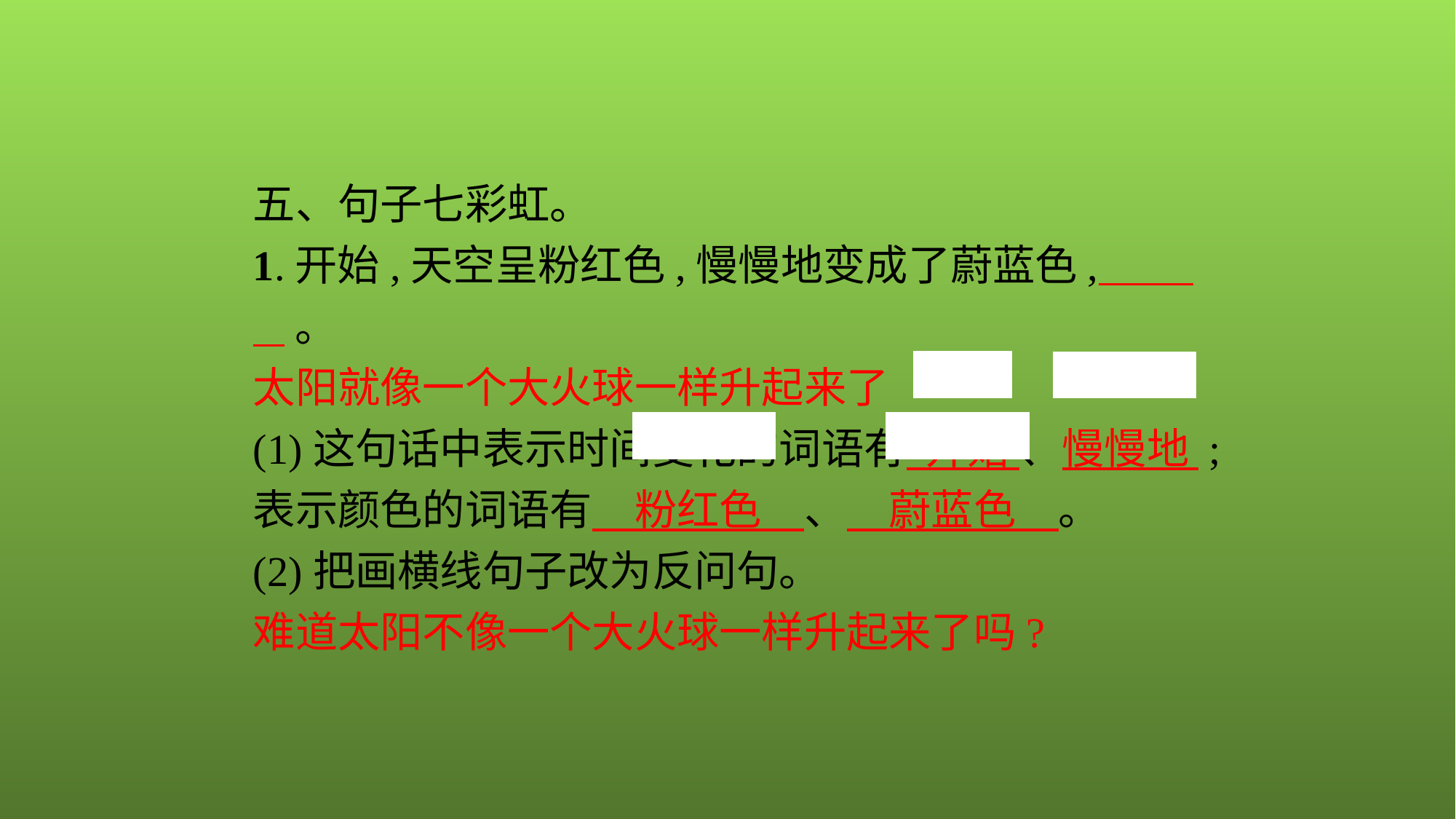

五、句子七彩虹。
1.开始,天空呈粉红色,慢慢地变成了蔚蓝色,             。
太阳就像一个大火球一样升起来了
(1)这句话中表示时间变化的词语有  开始 、慢慢地 ;表示颜色的词语有　粉红色　、　蔚蓝色　。
(2)把画横线句子改为反问句。
难道太阳不像一个大火球一样升起来了吗?